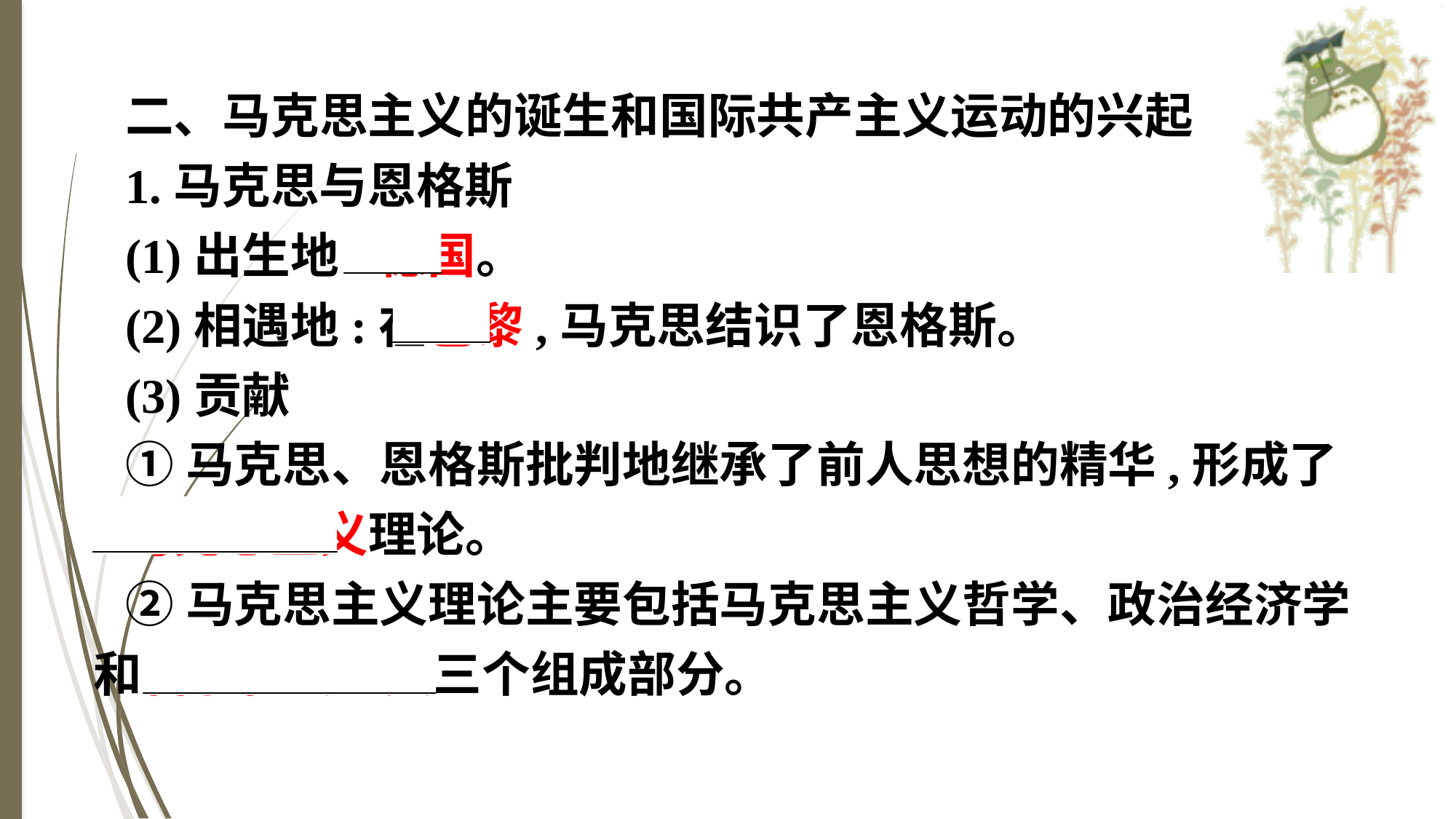

二、马克思主义的诞生和国际共产主义运动的兴起
1.马克思与恩格斯
(1)出生地:德国。
(2)相遇地:在巴黎,马克思结识了恩格斯。
(3)贡献
①马克思、恩格斯批判地继承了前人思想的精华,形成了
马克思主义理论。
②马克思主义理论主要包括马克思主义哲学、政治经济学和科学社会主义三个组成部分。